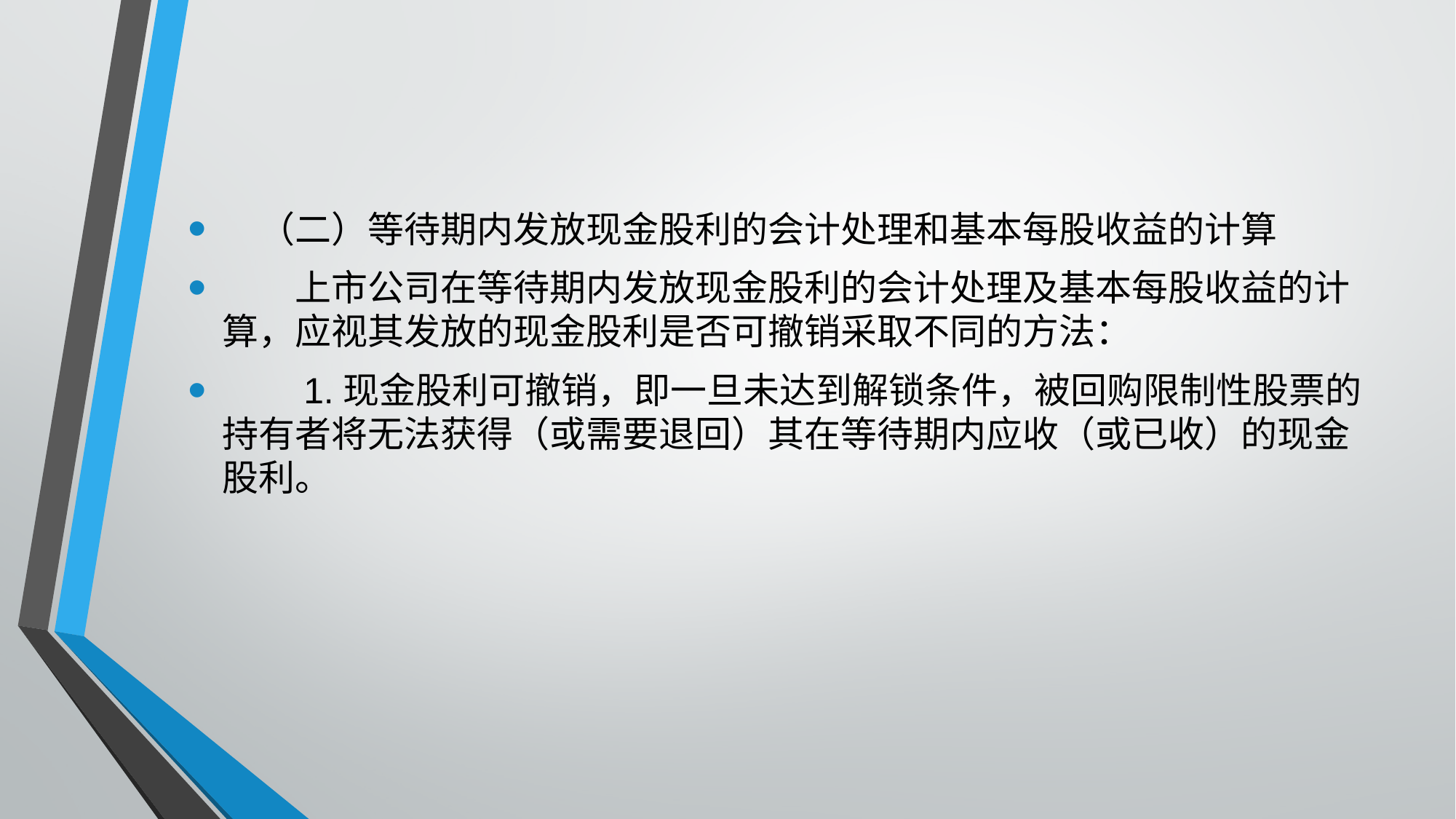

#
　（二）等待期内发放现金股利的会计处理和基本每股收益的计算
　　上市公司在等待期内发放现金股利的会计处理及基本每股收益的计算，应视其发放的现金股利是否可撤销采取不同的方法：
　　1.现金股利可撤销，即一旦未达到解锁条件，被回购限制性股票的持有者将无法获得（或需要退回）其在等待期内应收（或已收）的现金股利。